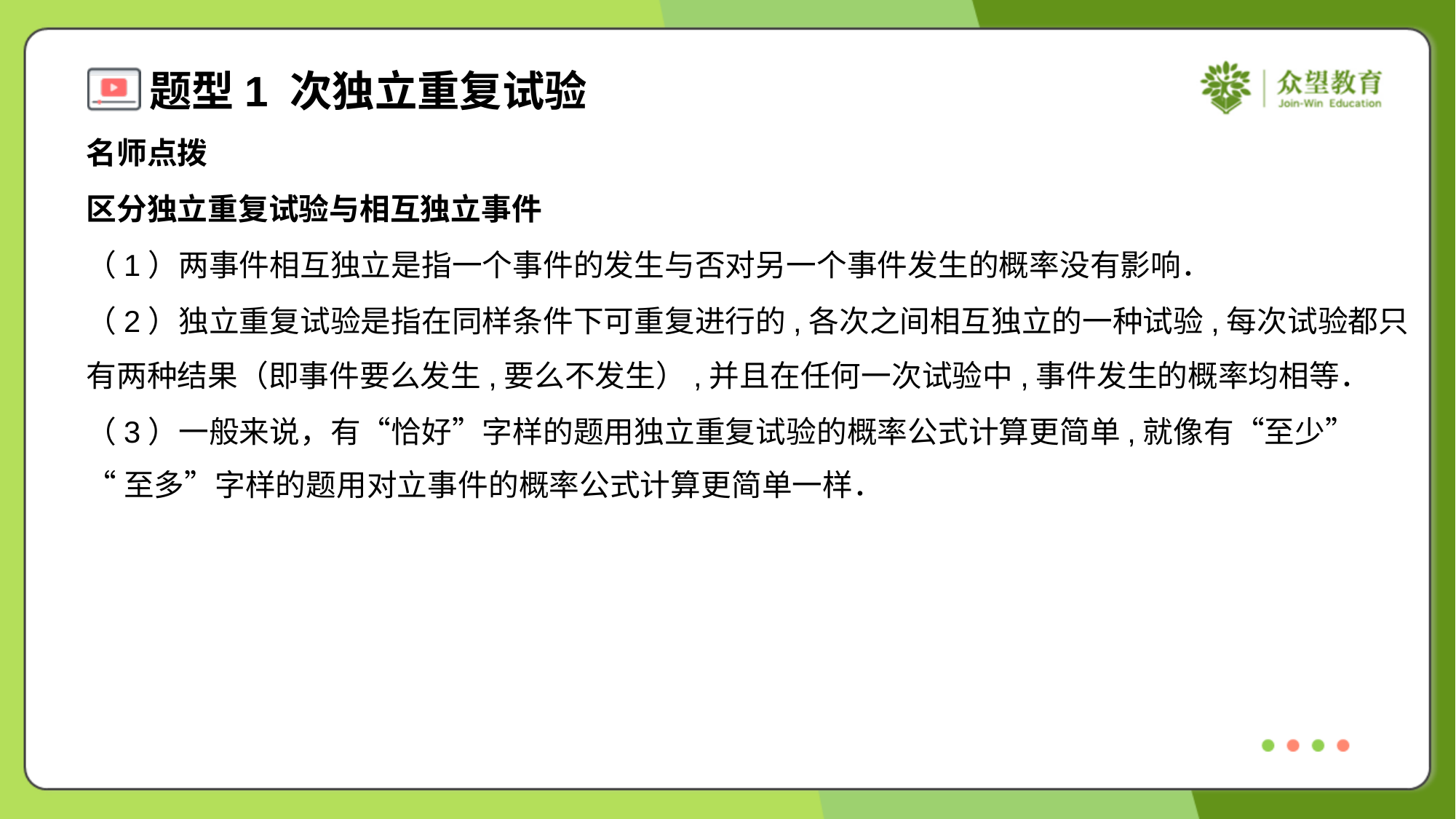

名师点拨
区分独立重复试验与相互独立事件
（1）两事件相互独立是指一个事件的发生与否对另一个事件发生的概率没有影响．
（2）独立重复试验是指在同样条件下可重复进行的,各次之间相互独立的一种试验,每次试验都只
有两种结果（即事件要么发生,要么不发生）,并且在任何一次试验中,事件发生的概率均相等．
（3）一般来说，有“恰好”字样的题用独立重复试验的概率公式计算更简单,就像有“至少”
“至多”字样的题用对立事件的概率公式计算更简单一样．